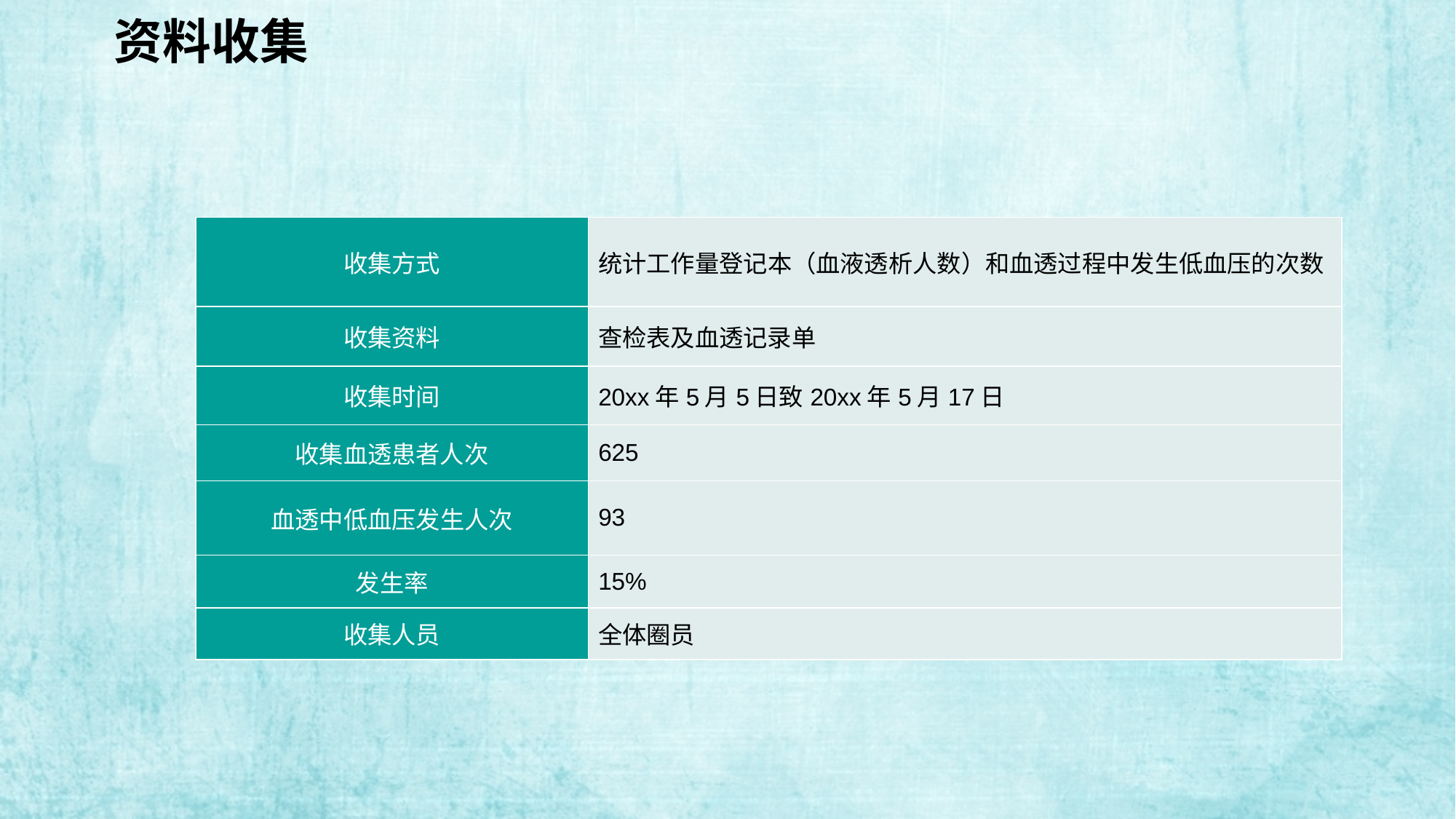

资料收集
| 收集方式 | 统计工作量登记本（血液透析人数）和血透过程中发生低血压的次数 |
| --- | --- |
| 收集资料 | 查检表及血透记录单 |
| 收集时间 | 20xx年5月5日致20xx年5月17日 |
| 收集血透患者人次 | 625 |
| 血透中低血压发生人次 | 93 |
| 发生率 | 15% |
| 收集人员 | 全体圈员 |